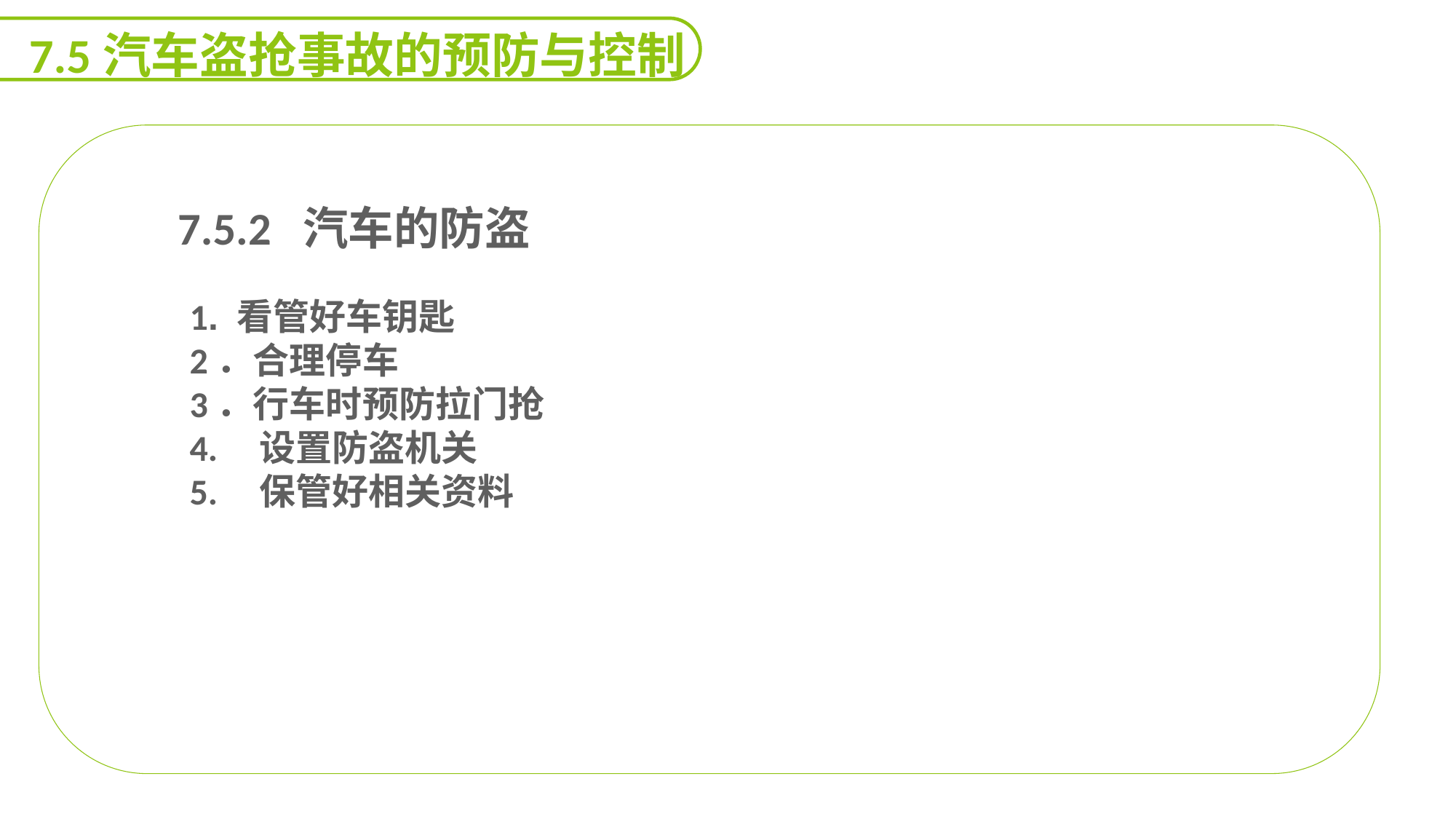

7.5汽车盗抢事故的预防与控制

 7.5.2  汽车的防盗

1. 看管好车钥匙
2．合理停车
3．行车时预防拉门抢
4.    设置防盗机关
5.    保管好相关资料

能力
目标
延迟符